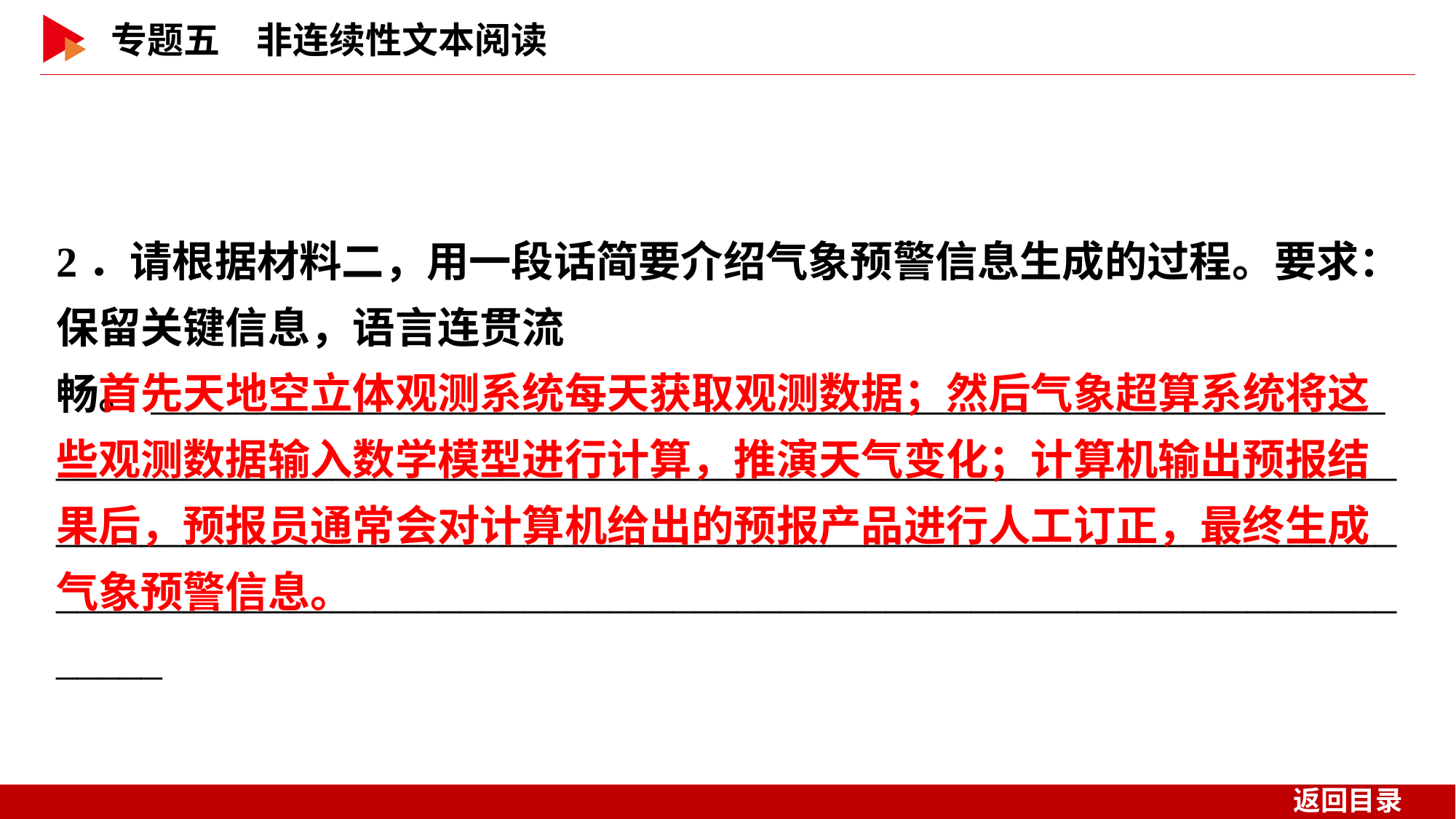

2．请根据材料二，用一段话简要介绍气象预警信息生成的过程。要求：保留关键信息，语言连贯流畅。____________________________________________________________________________________________________________________________________________________________________________________________________________________________________________________________
　首先天地空立体观测系统每天获取观测数据；然后气象超算系统将这些观测数据输入数学模型进行计算，推演天气变化；计算机输出预报结果后，预报员通常会对计算机给出的预报产品进行人工订正，最终生成气象预警信息。